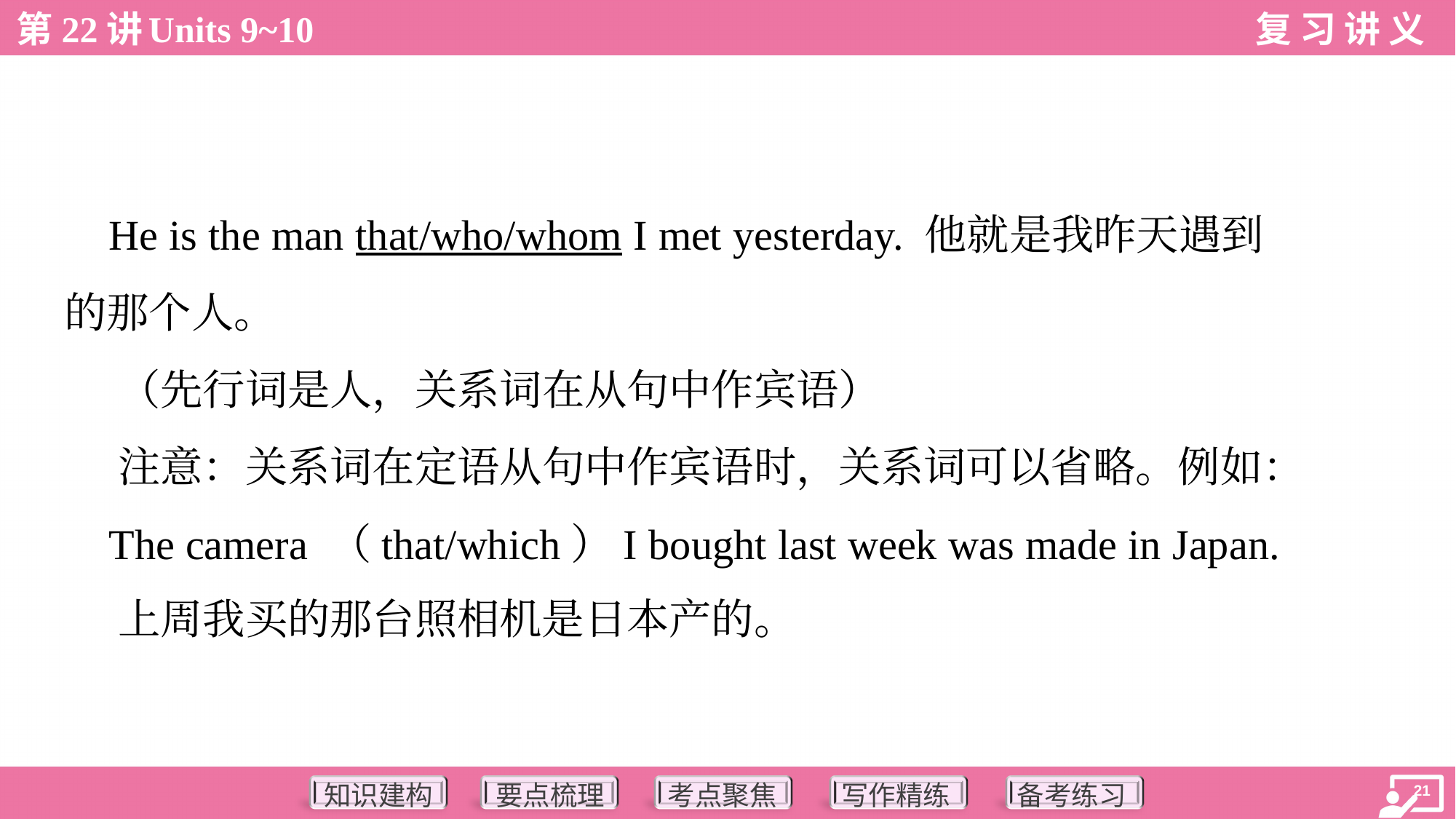

He is the man that/who/whom I met yesterday. 他就是我昨天遇到
的那个人。
    （先行词是人，关系词在从句中作宾语）
    注意：关系词在定语从句中作宾语时，关系词可以省略。例如：
    The camera （that/which）I bought last week was made in Japan.
    上周我买的那台照相机是日本产的。